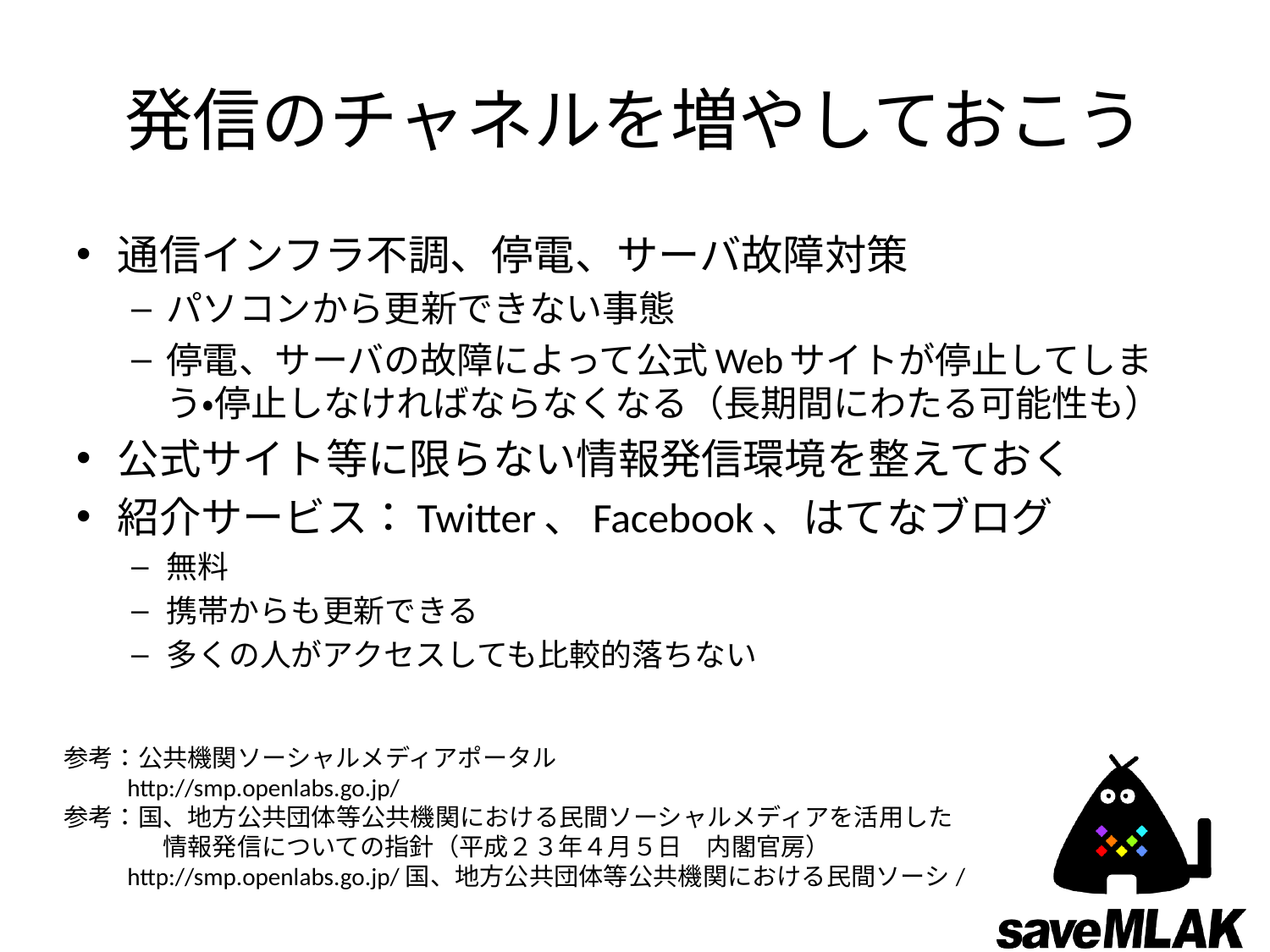

# 発信のチャネルを増やしておこう
通信インフラ不調、停電、サーバ故障対策
パソコンから更新できない事態
停電、サーバの故障によって公式Webサイトが停止してしまう・停止しなければならなくなる（長期間にわたる可能性も）
公式サイト等に限らない情報発信環境を整えておく
紹介サービス：Twitter、Facebook、はてなブログ
無料
携帯からも更新できる
多くの人がアクセスしても比較的落ちない
参考：公共機関ソーシャルメディアポータル
http://smp.openlabs.go.jp/
参考：国、地方公共団体等公共機関における民間ソーシャルメディアを活用した
　　　　情報発信についての指針（平成２３年４月５日　内閣官房）
http://smp.openlabs.go.jp/国、地方公共団体等公共機関における民間ソーシ/